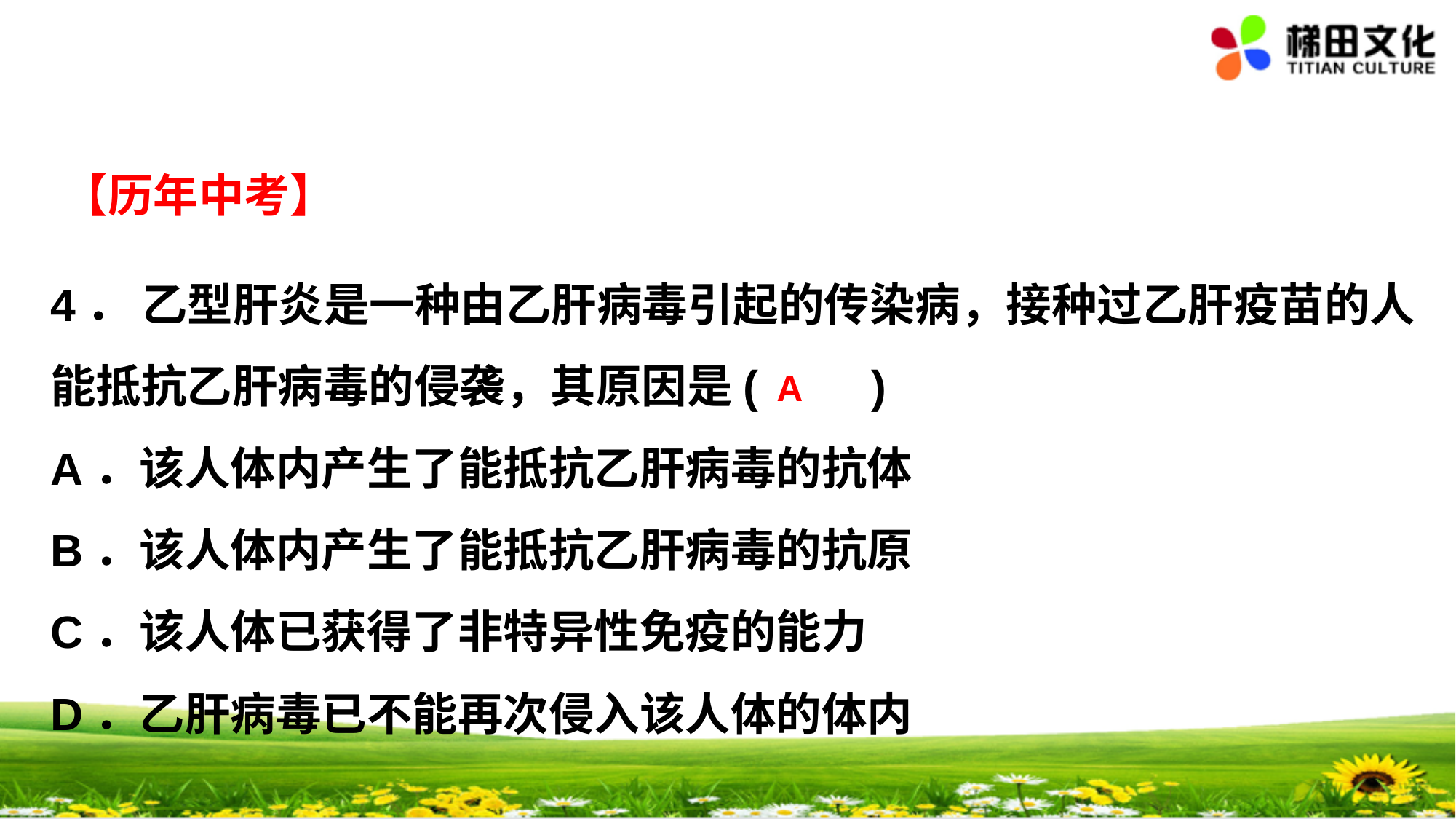

【历年中考】
4． 乙型肝炎是一种由乙肝病毒引起的传染病，接种过乙肝疫苗的人能抵抗乙肝病毒的侵袭，其原因是(　　)
A．该人体内产生了能抵抗乙肝病毒的抗体
B．该人体内产生了能抵抗乙肝病毒的抗原
C．该人体已获得了非特异性免疫的能力
D．乙肝病毒已不能再次侵入该人体的体内
A